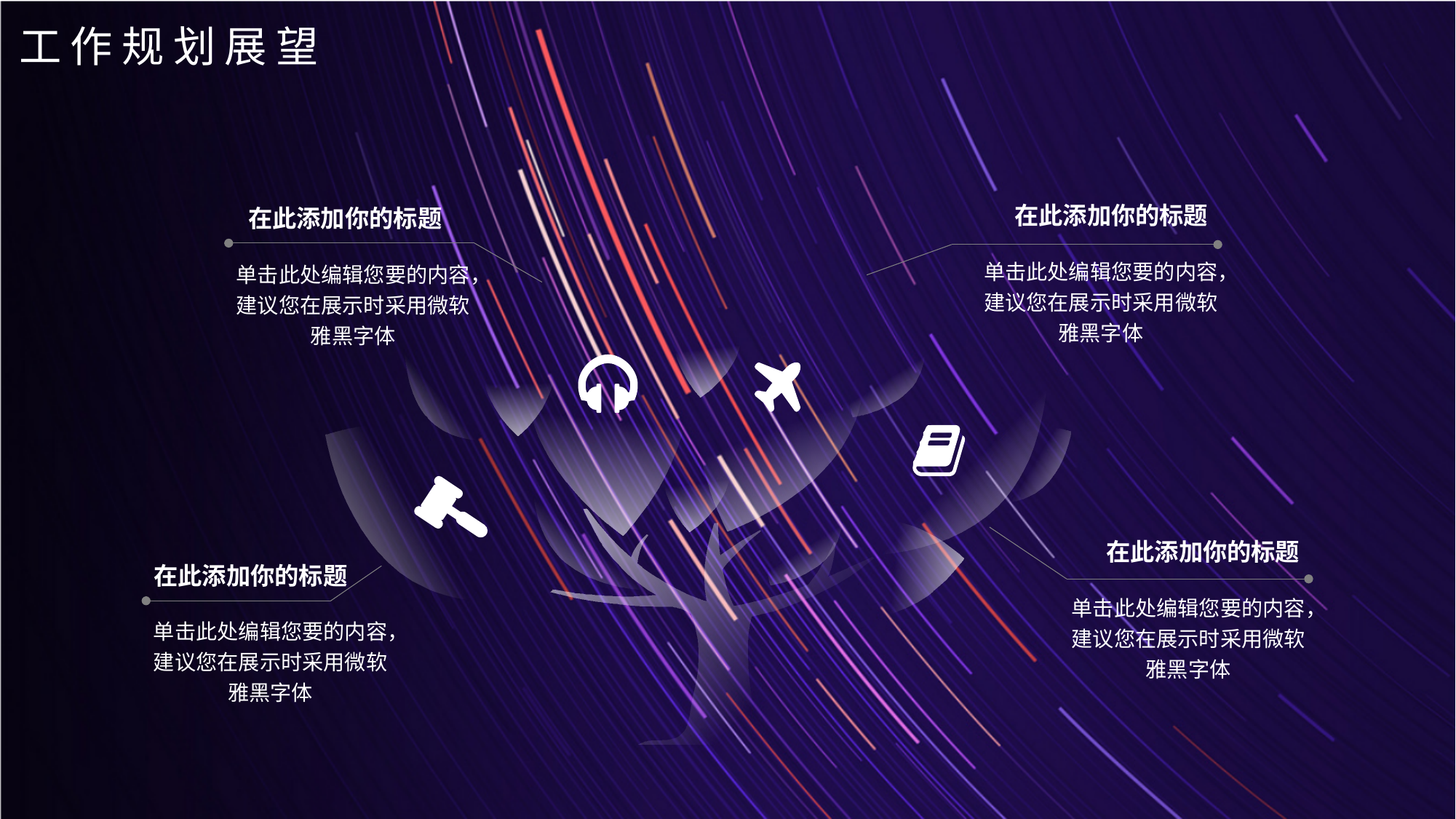

工作规划展望
在此添加你的标题
单击此处编辑您要的内容，建议您在展示时采用微软雅黑字体
在此添加你的标题
单击此处编辑您要的内容，建议您在展示时采用微软雅黑字体

在此添加你的标题
单击此处编辑您要的内容，建议您在展示时采用微软雅黑字体
在此添加你的标题
单击此处编辑您要的内容，建议您在展示时采用微软雅黑字体